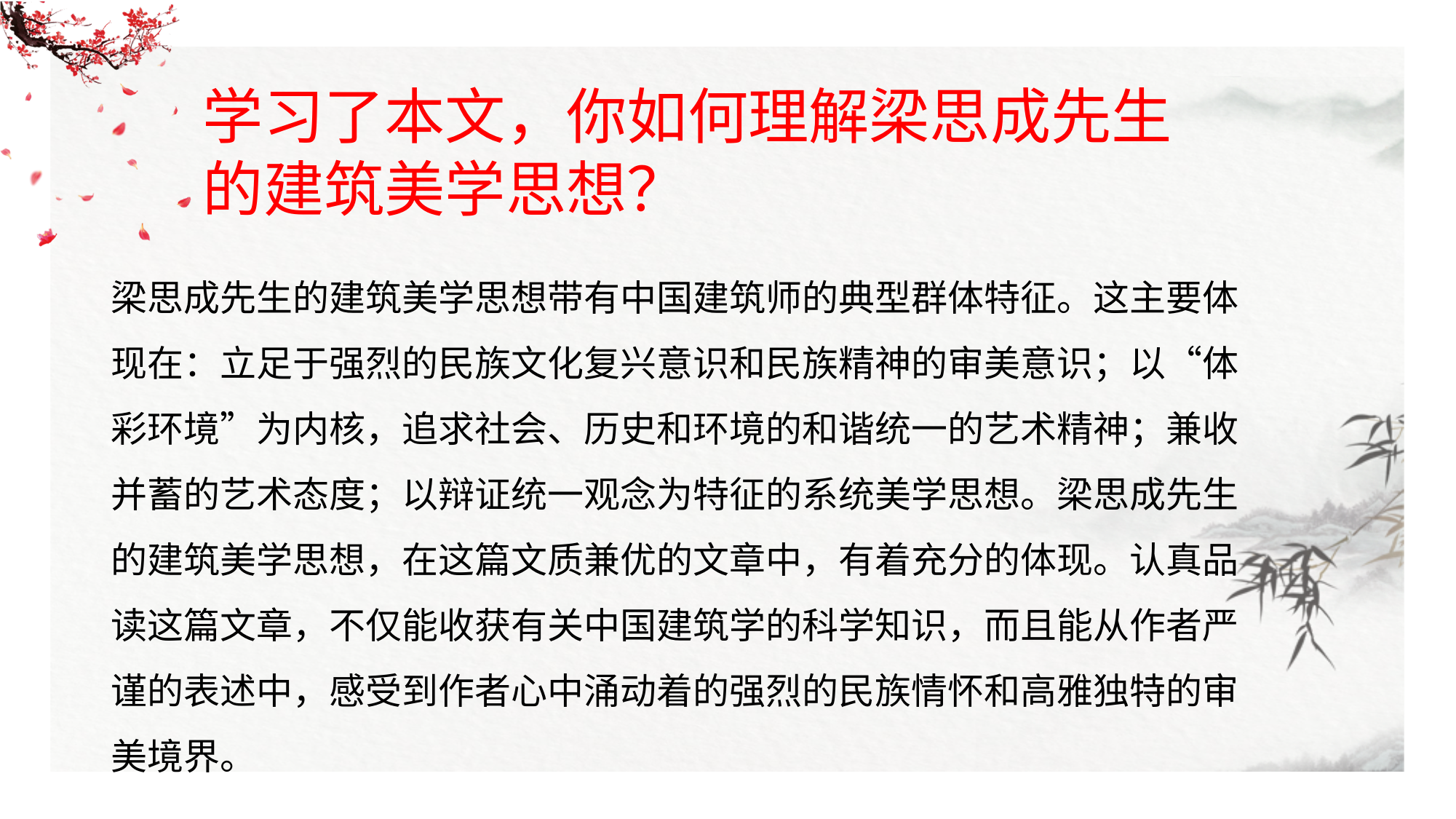

学习了本文，你如何理解梁思成先生的建筑美学思想？
梁思成先生的建筑美学思想带有中国建筑师的典型群体特征。这主要体现在：立足于强烈的民族文化复兴意识和民族精神的审美意识；以“体彩环境”为内核，追求社会、历史和环境的和谐统一的艺术精神；兼收并蓄的艺术态度；以辩证统一观念为特征的系统美学思想。梁思成先生的建筑美学思想，在这篇文质兼优的文章中，有着充分的体现。认真品读这篇文章，不仅能收获有关中国建筑学的科学知识，而且能从作者严谨的表述中，感受到作者心中涌动着的强烈的民族情怀和高雅独特的审美境界。